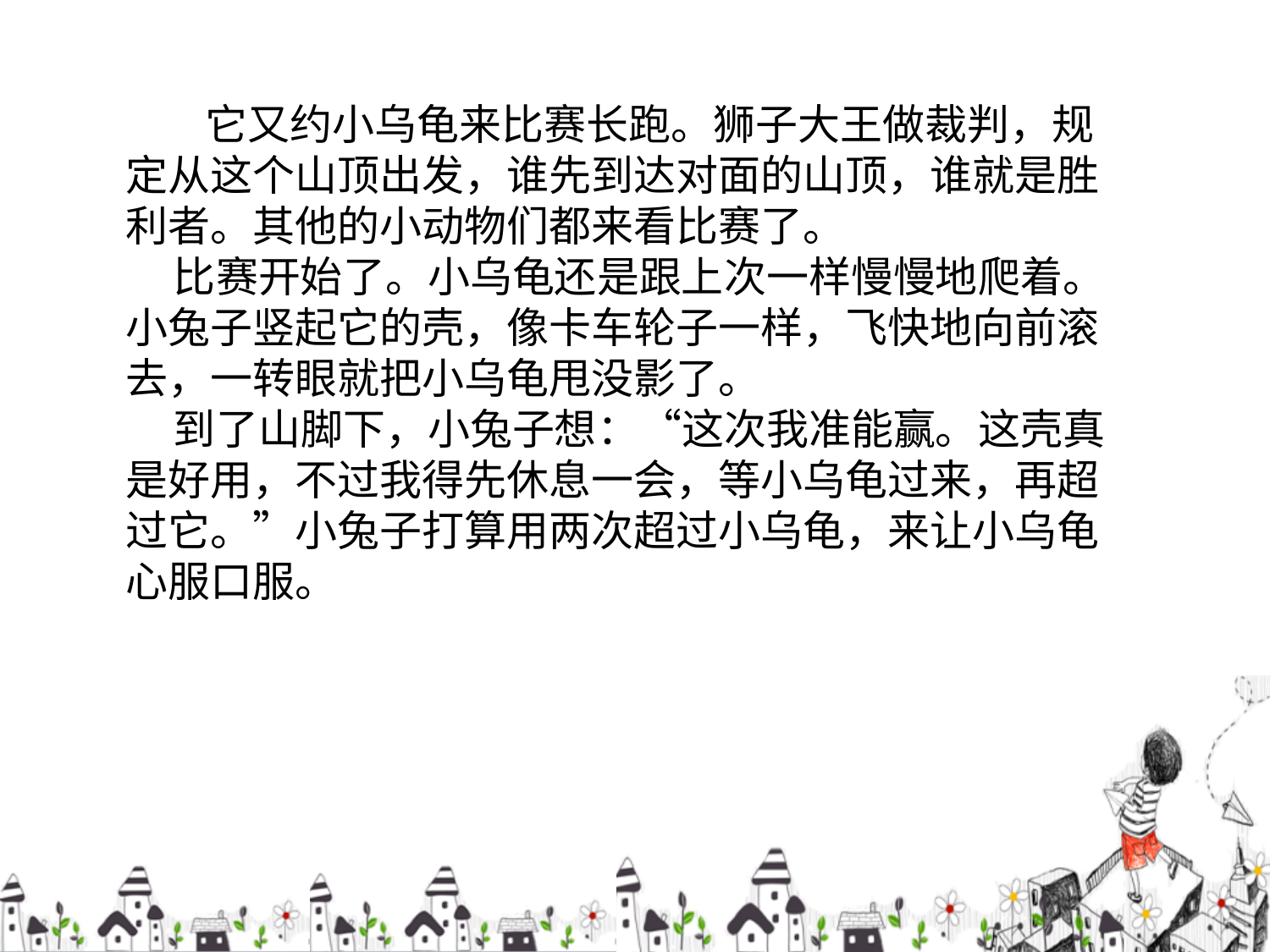

它又约小乌龟来比赛长跑。狮子大王做裁判，规定从这个山顶出发，谁先到达对面的山顶，谁就是胜利者。其他的小动物们都来看比赛了。
    比赛开始了。小乌龟还是跟上次一样慢慢地爬着。小兔子竖起它的壳，像卡车轮子一样，飞快地向前滚去，一转眼就把小乌龟甩没影了。
    到了山脚下，小兔子想：“这次我准能赢。这壳真是好用，不过我得先休息一会，等小乌龟过来，再超过它。”小兔子打算用两次超过小乌龟，来让小乌龟心服口服。